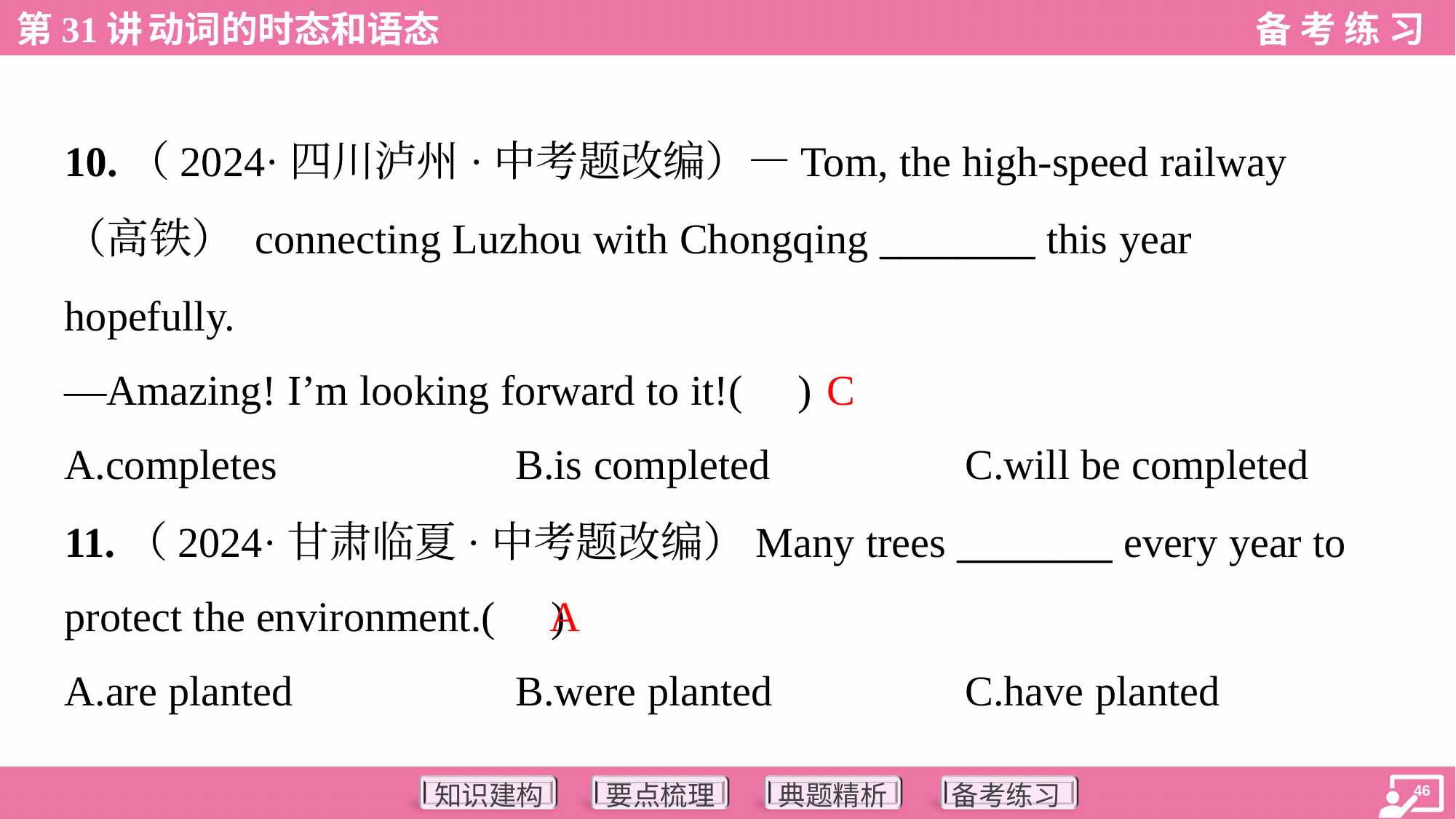

10.（2024·四川泸州·中考题改编）—Tom, the high-speed railway
（高铁） connecting Luzhou with Chongqing ________ this year
hopefully.
—Amazing! I’m looking forward to it!(     )
C
A.completes	B.is completed	C.will be completed
11.（2024·甘肃临夏·中考题改编）Many trees ________ every year to
protect the environment.(     )
A
A.are planted	B.were planted	C.have planted